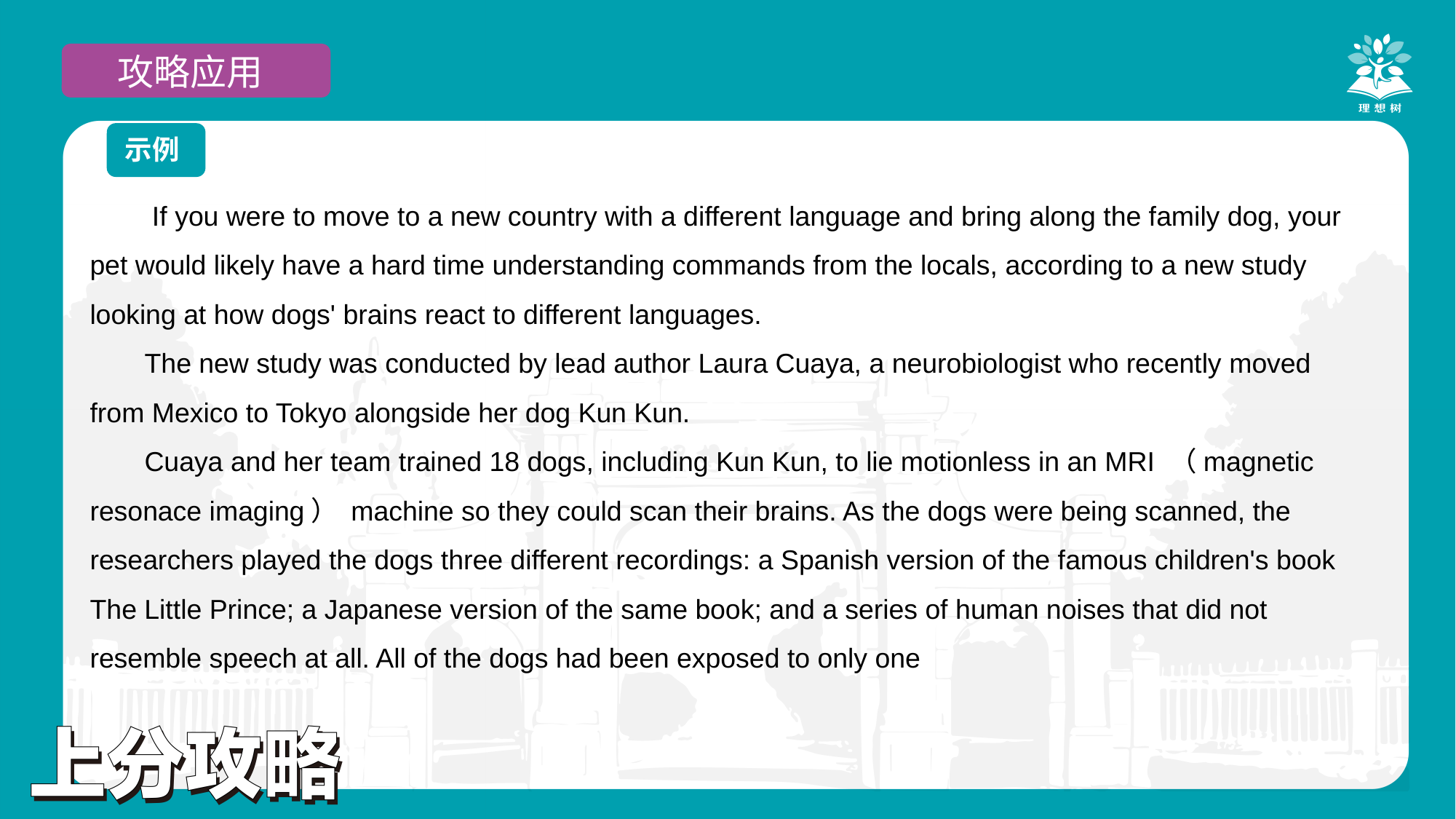

攻略应用

示例
 If you were to move to a new country with a different language and bring along the family dog, your pet would likely have a hard time understanding commands from the locals, according to a new study looking at how dogs' brains react to different languages.
The new study was conducted by lead author Laura Cuaya, a neurobiologist who recently moved from Mexico to Tokyo alongside her dog Kun Kun.
Cuaya and her team trained 18 dogs, including Kun Kun, to lie motionless in an MRI （magnetic resonace imaging） machine so they could scan their brains. As the dogs were being scanned, the researchers played the dogs three different recordings: a Spanish version of the famous children's book The Little Prince; a Japanese version of the same book; and a series of human noises that did not resemble speech at all. All of the dogs had been exposed to only one